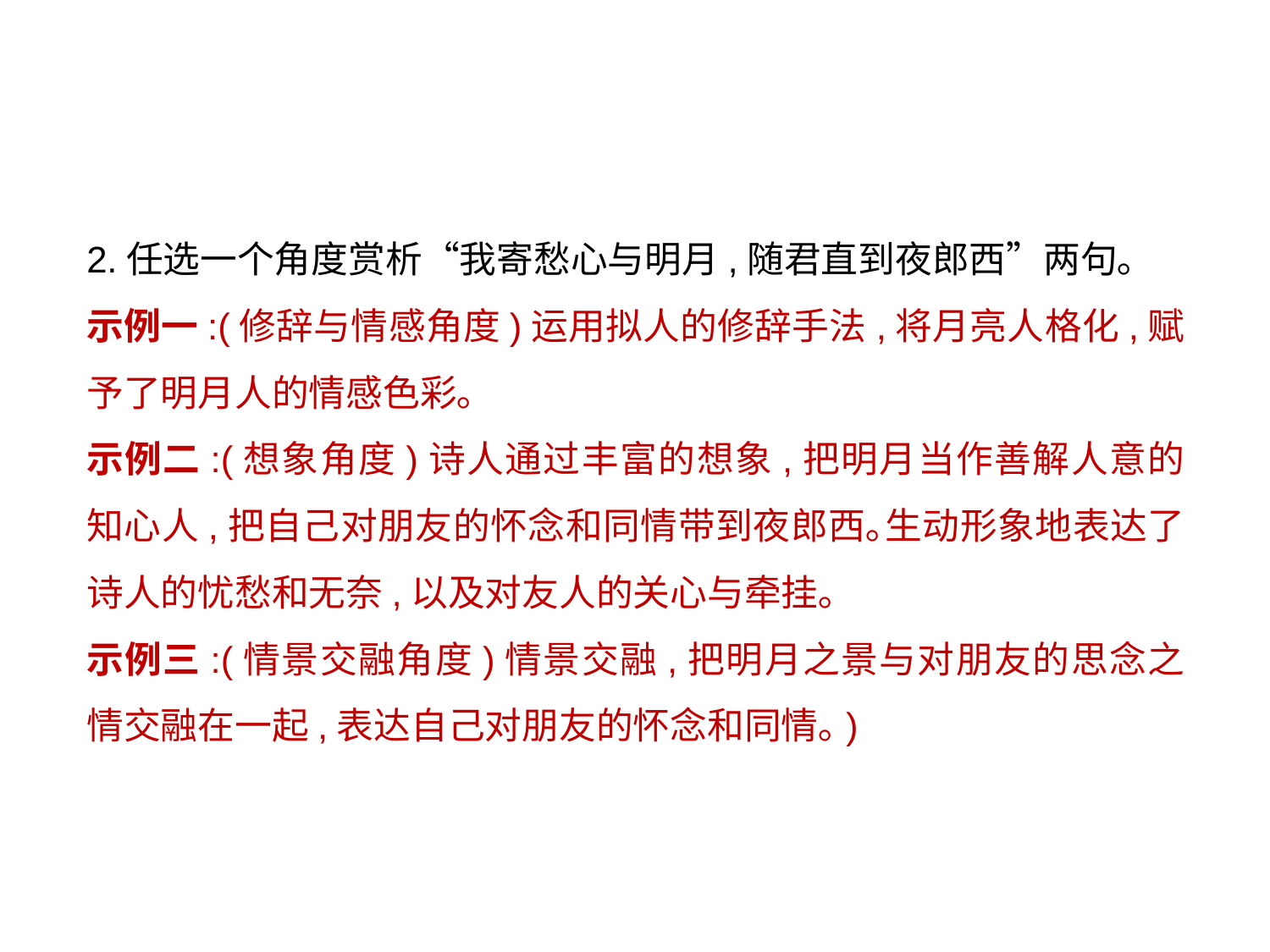

2.任选一个角度赏析“我寄愁心与明月,随君直到夜郎西”两句｡
示例一:(修辞与情感角度)运用拟人的修辞手法,将月亮人格化,赋予了明月人的情感色彩｡
示例二:(想象角度)诗人通过丰富的想象,把明月当作善解人意的知心人,把自己对朋友的怀念和同情带到夜郎西｡生动形象地表达了诗人的忧愁和无奈,以及对友人的关心与牵挂｡
示例三:(情景交融角度)情景交融,把明月之景与对朋友的思念之情交融在一起,表达自己对朋友的怀念和同情｡)